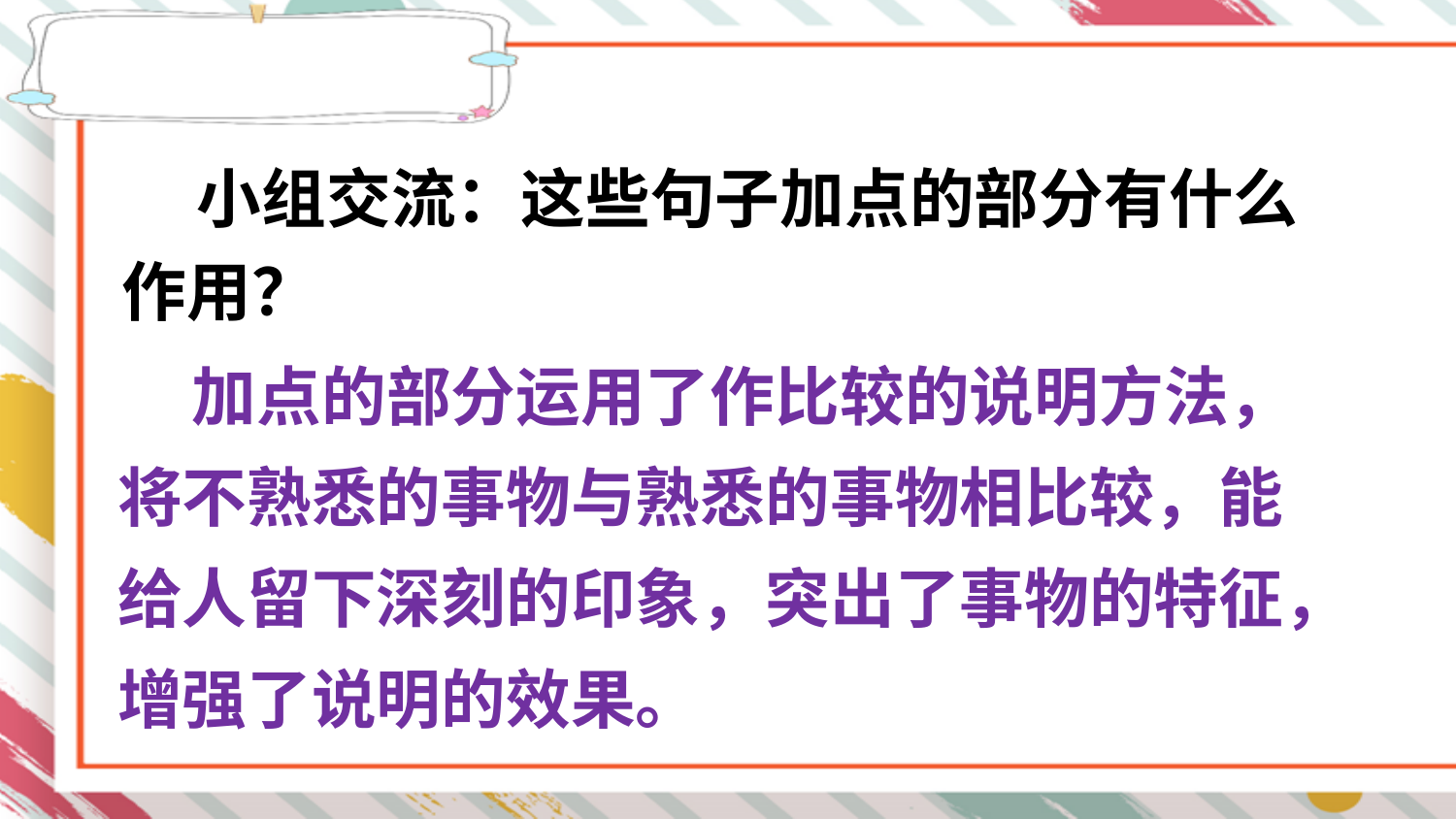

小组交流：这些句子加点的部分有什么作用？
    加点的部分运用了作比较的说明方法，将不熟悉的事物与熟悉的事物相比较，能给人留下深刻的印象，突出了事物的特征，增强了说明的效果。